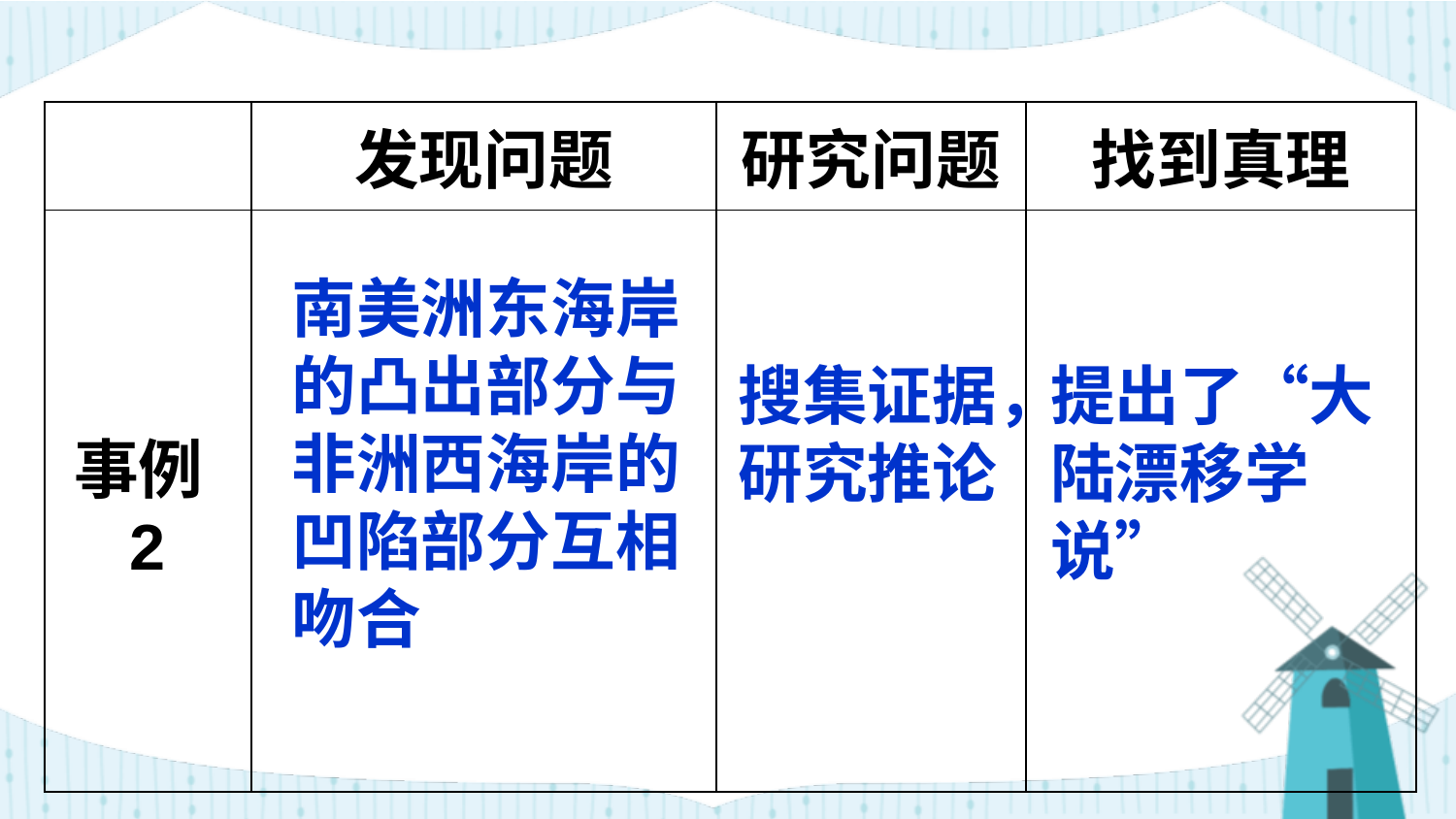

|  | 发现问题 | 研究问题 | 找到真理 |
| --- | --- | --- | --- |
| 事例2 |  |  |  |
南美洲东海岸的凸出部分与非洲西海岸的凹陷部分互相吻合
提出了“大陆漂移学说”
搜集证据，研究推论